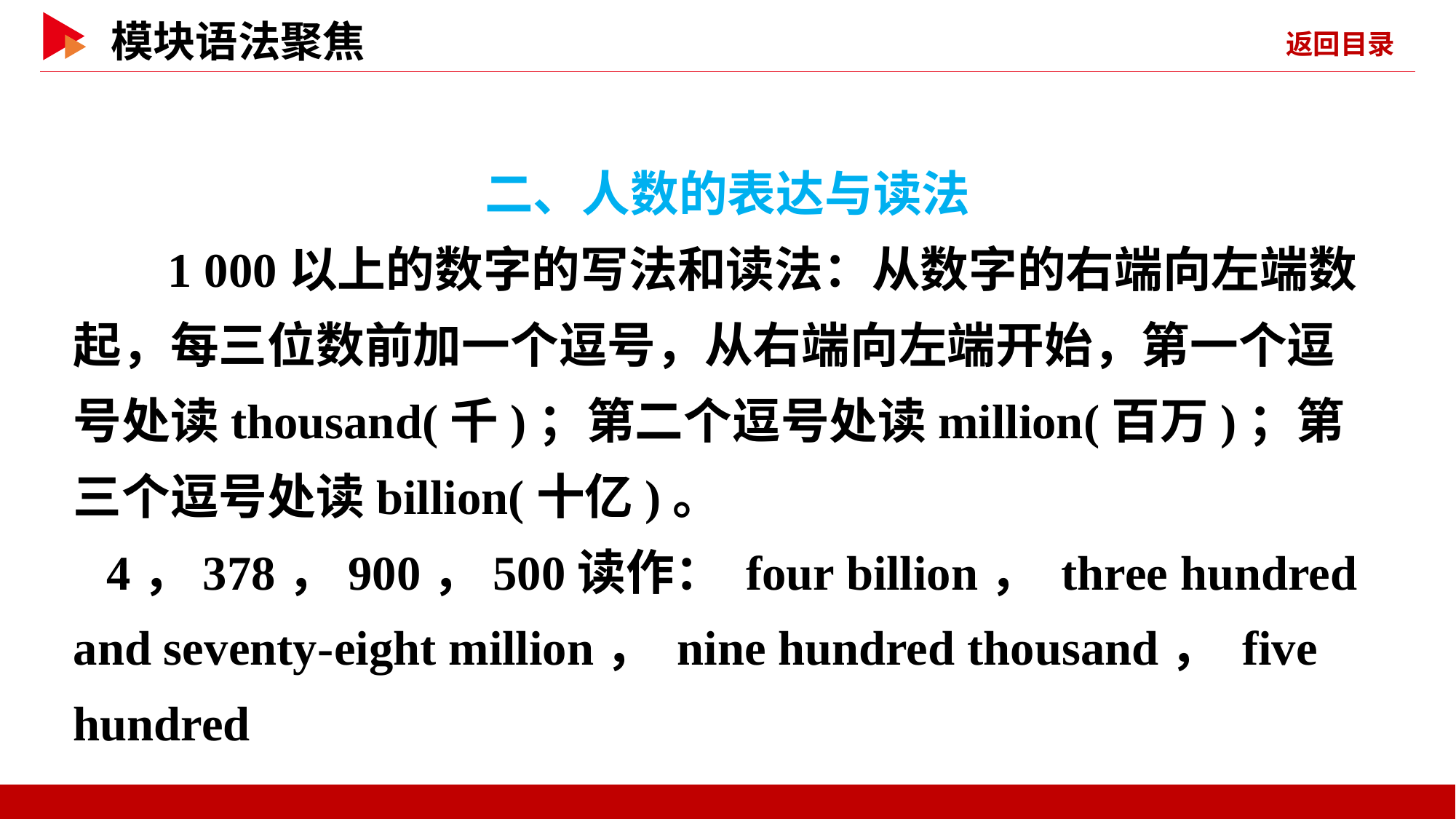

二、人数的表达与读法
     1 000以上的数字的写法和读法：从数字的右端向左端数起，每三位数前加一个逗号，从右端向左端开始，第一个逗号处读thousand(千)；第二个逗号处读million(百万)；第三个逗号处读billion(十亿)。
4，378，900，500读作： four billion， three hundred and seventy-eight million， nine hundred thousand， five hundred